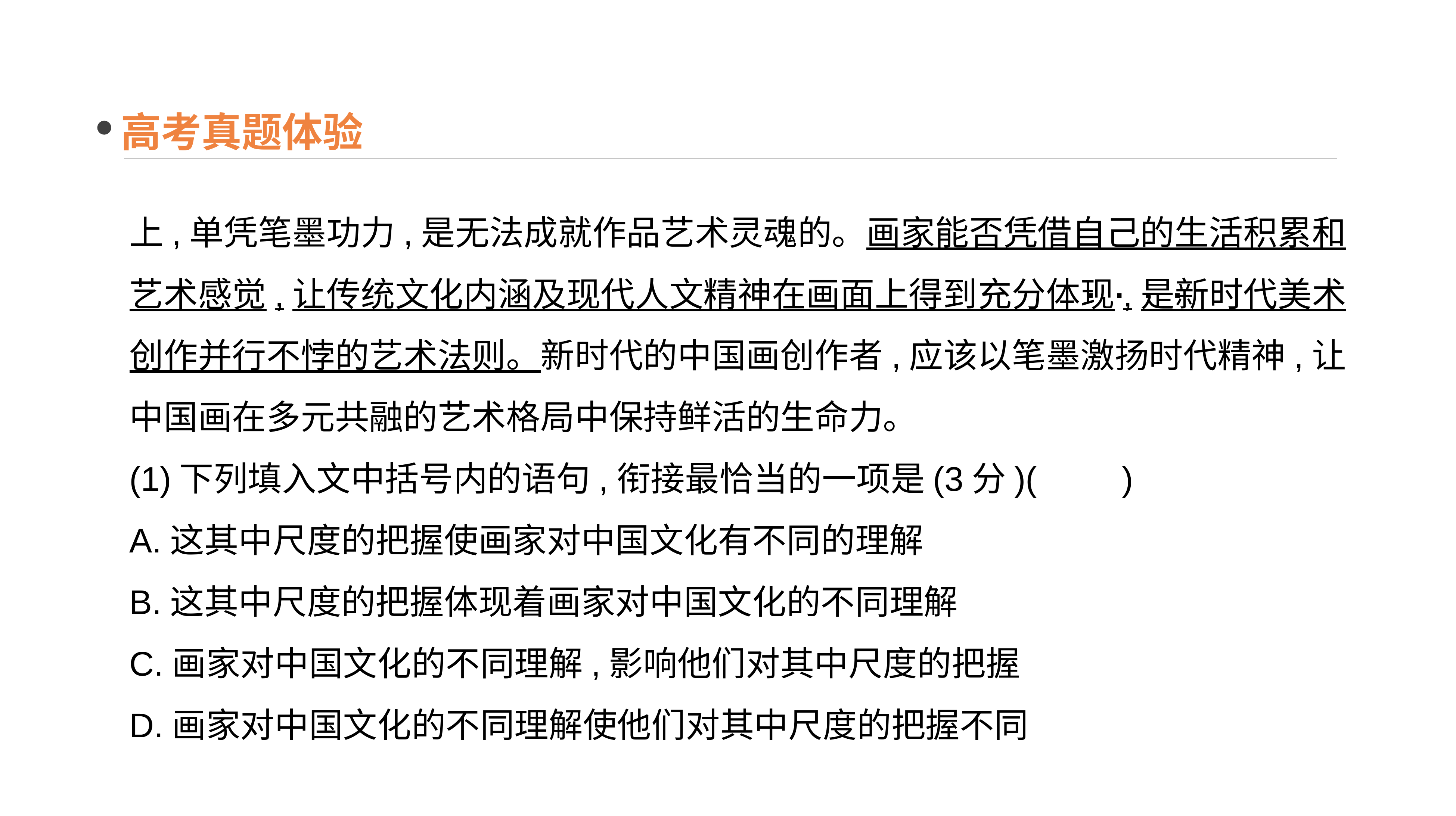

高考真题体验

上,单凭笔墨功力,是无法成就作品艺术灵魂的。画家能否凭借自己的生活积累和艺术感觉,让传统文化内涵及现代人文精神在画面上得到充分体现,是新时代美术创作并行不悖的艺术法则。新时代的中国画创作者,应该以笔墨激扬时代精神,让中国画在多元共融的艺术格局中保持鲜活的生命力。
(1)下列填入文中括号内的语句,衔接最恰当的一项是(3分)(　　)
A.这其中尺度的把握使画家对中国文化有不同的理解
B.这其中尺度的把握体现着画家对中国文化的不同理解
C.画家对中国文化的不同理解,影响他们对其中尺度的把握
D.画家对中国文化的不同理解使他们对其中尺度的把握不同

·  ·  ·  ·